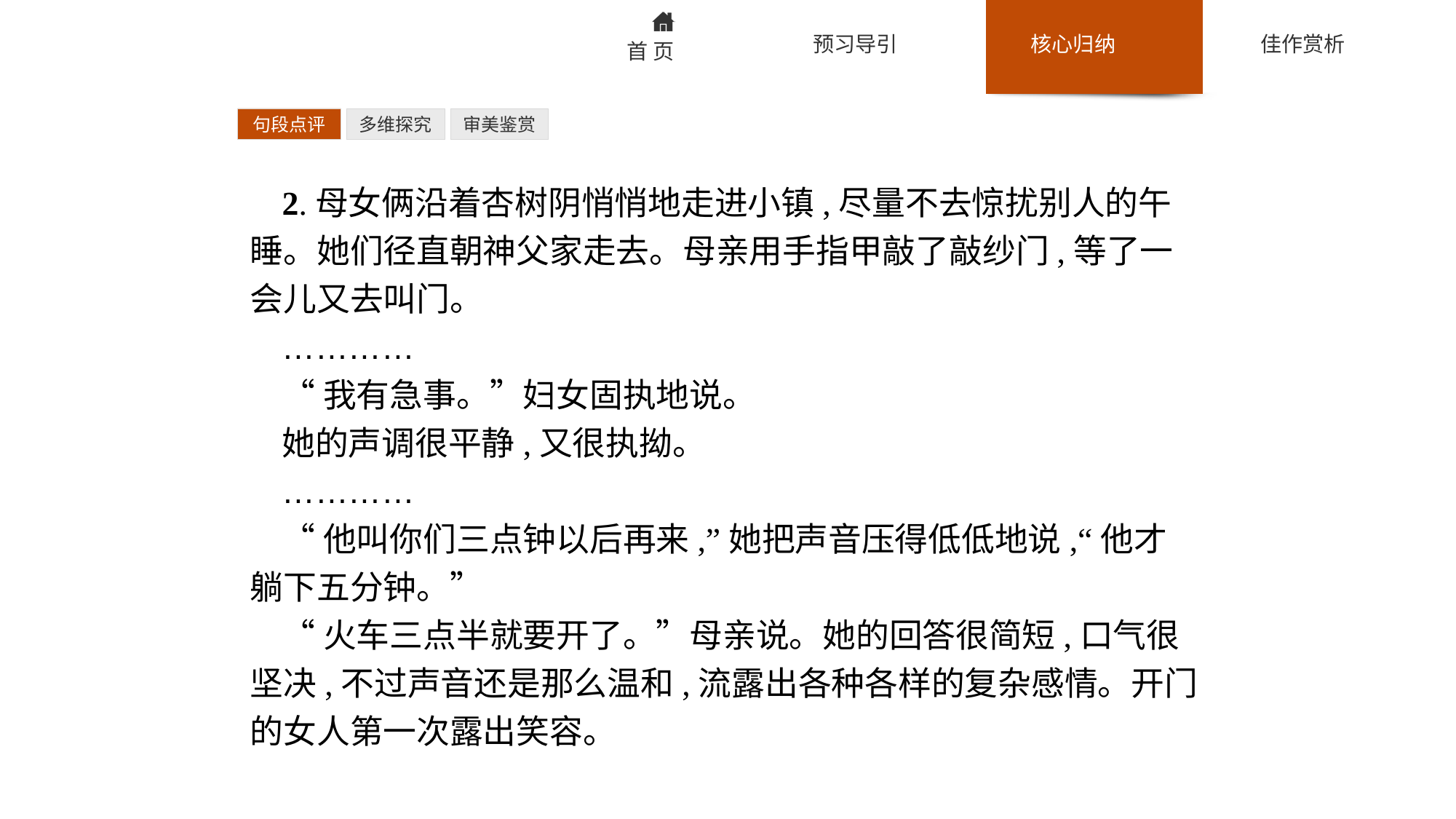

句段点评
多维探究
审美鉴赏
2.母女俩沿着杏树阴悄悄地走进小镇,尽量不去惊扰别人的午睡。她们径直朝神父家走去。母亲用手指甲敲了敲纱门,等了一会儿又去叫门。
…………
“我有急事。”妇女固执地说。
她的声调很平静,又很执拗。
…………
“他叫你们三点钟以后再来,”她把声音压得低低地说,“他才躺下五分钟。”
“火车三点半就要开了。”母亲说。她的回答很简短,口气很坚决,不过声音还是那么温和,流露出各种各样的复杂感情。开门的女人第一次露出笑容。